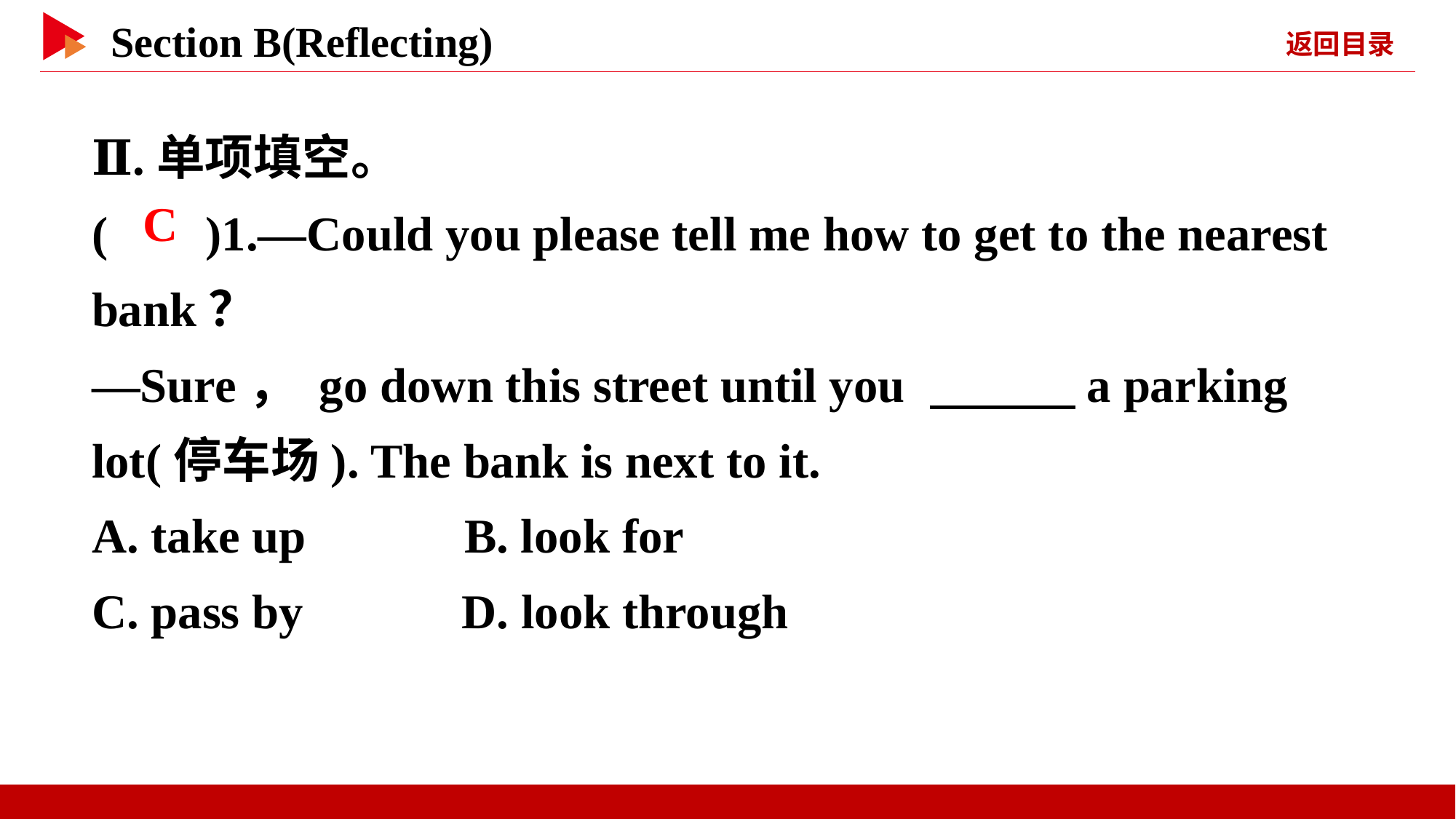

Ⅱ.单项填空。
(        )1.—Could you please tell me how to get to the nearest bank？
—Sure， go down this street until you 　　　a parking lot(停车场). The bank is next to it.
A. take up             B. look for
C. pass by             D. look through
   C